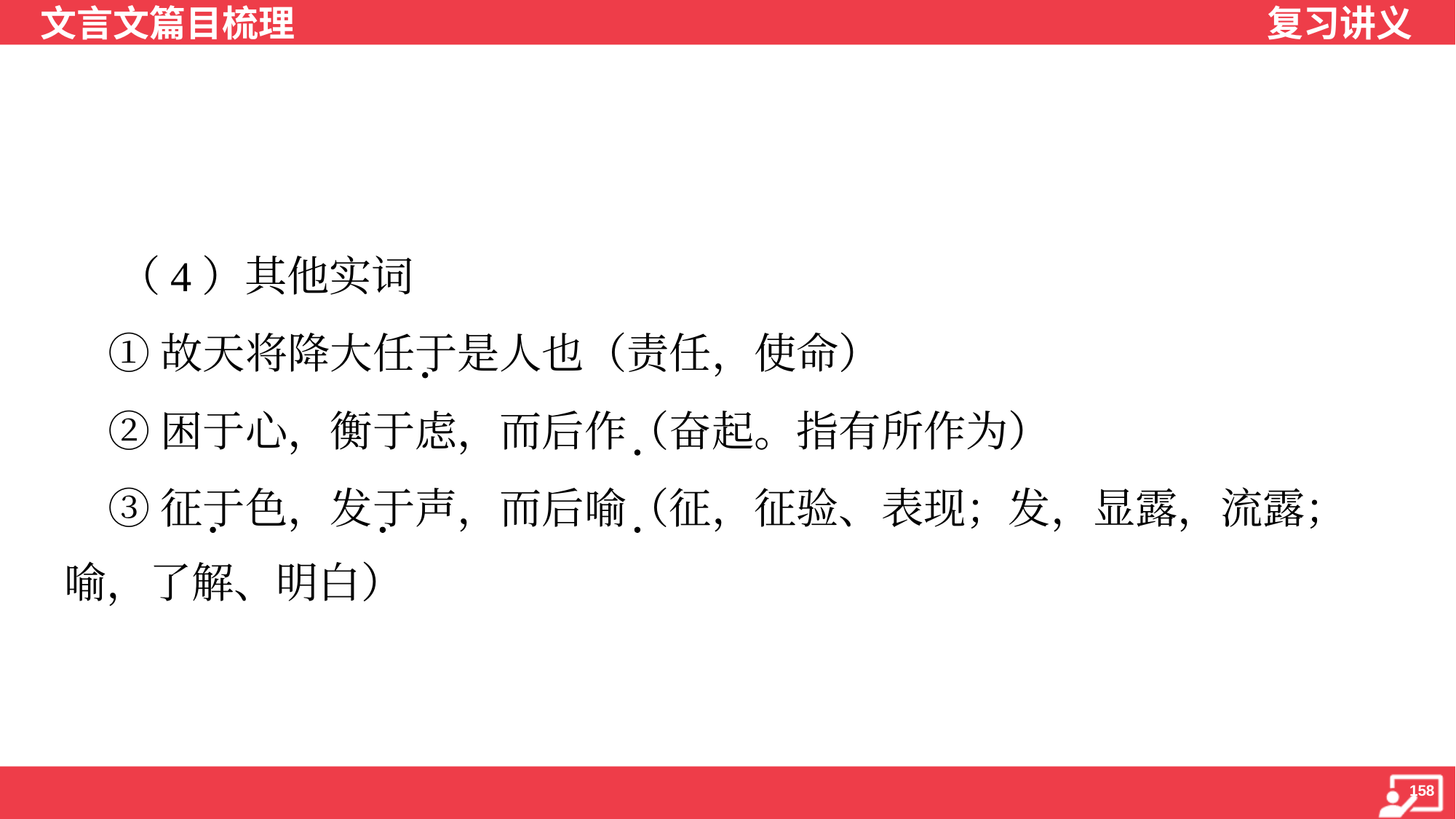

（4）其他实词
    ①故天将降大任于是人也（责任，使命）
    ②困于心，衡于虑，而后作（奋起。指有所作为）
    ③征于色，发于声，而后喻（征，征验、表现；发，显露，流露；
喻，了解、明白）